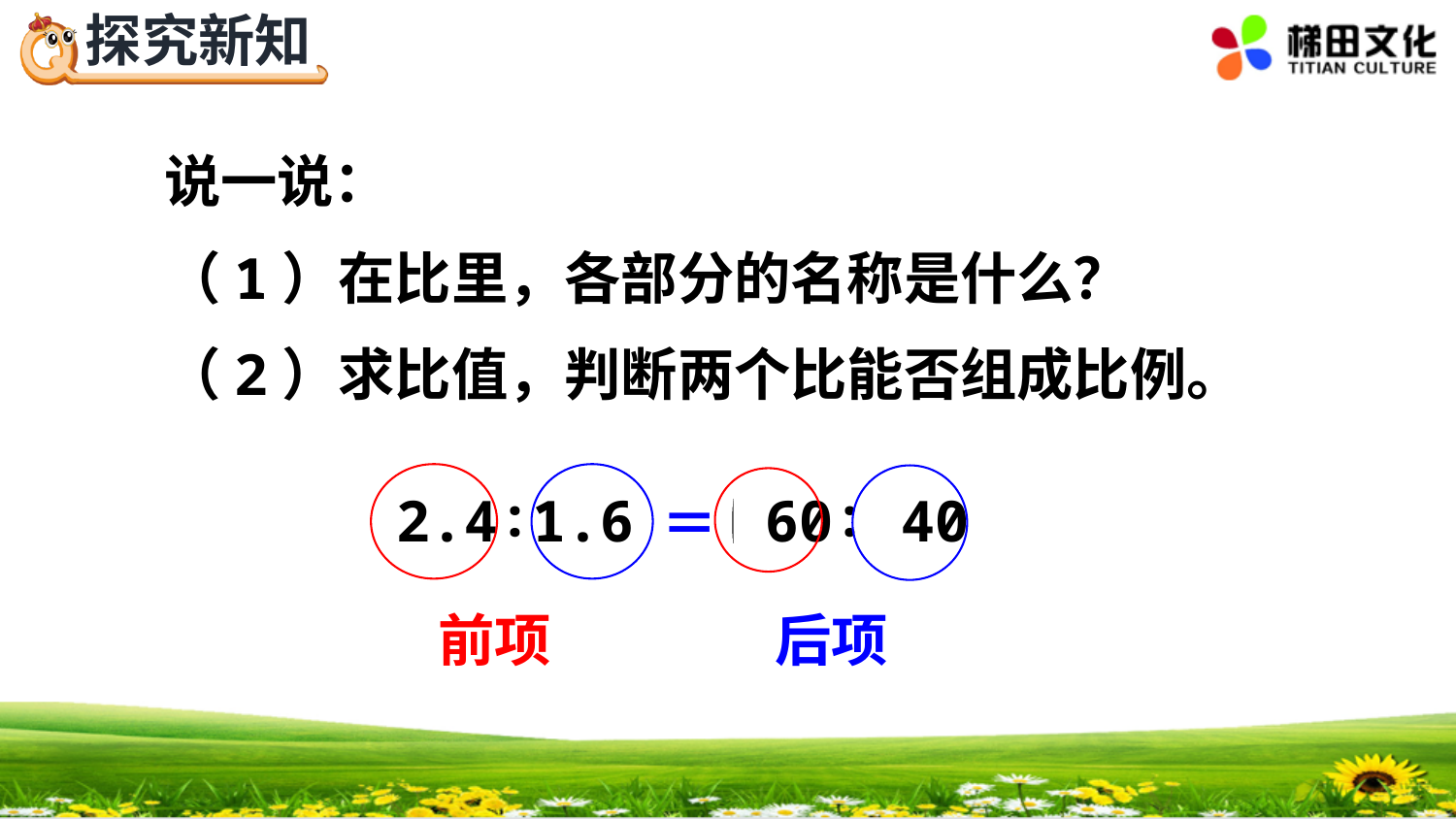

说一说：
（1）在比里，各部分的名称是什么？
（2）求比值，判断两个比能否组成比例。

2.4∶1.6 和 60∶ 40

＝

后项
前项